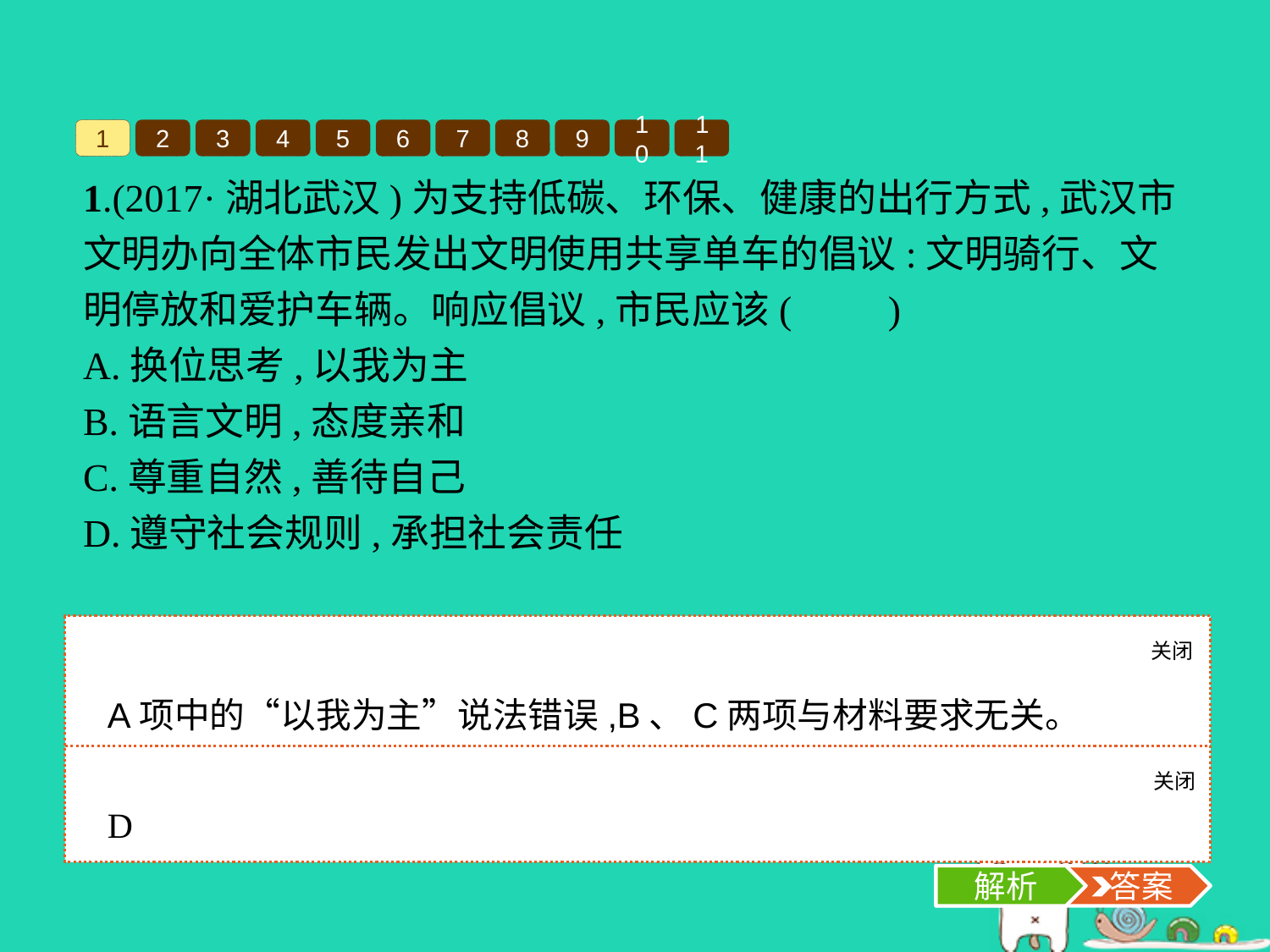

1
2
3
4
5
6
7
8
9
10
11
1.(2017·湖北武汉)为支持低碳、环保、健康的出行方式,武汉市文明办向全体市民发出文明使用共享单车的倡议:文明骑行、文明停放和爱护车辆。响应倡议,市民应该(　　)
A.换位思考,以我为主
B.语言文明,态度亲和
C.尊重自然,善待自己
D.遵守社会规则,承担社会责任

关闭
解析

A项中的“以我为主”说法错误,B、C两项与材料要求无关。

关闭
解析
  答案

D
解析
  答案